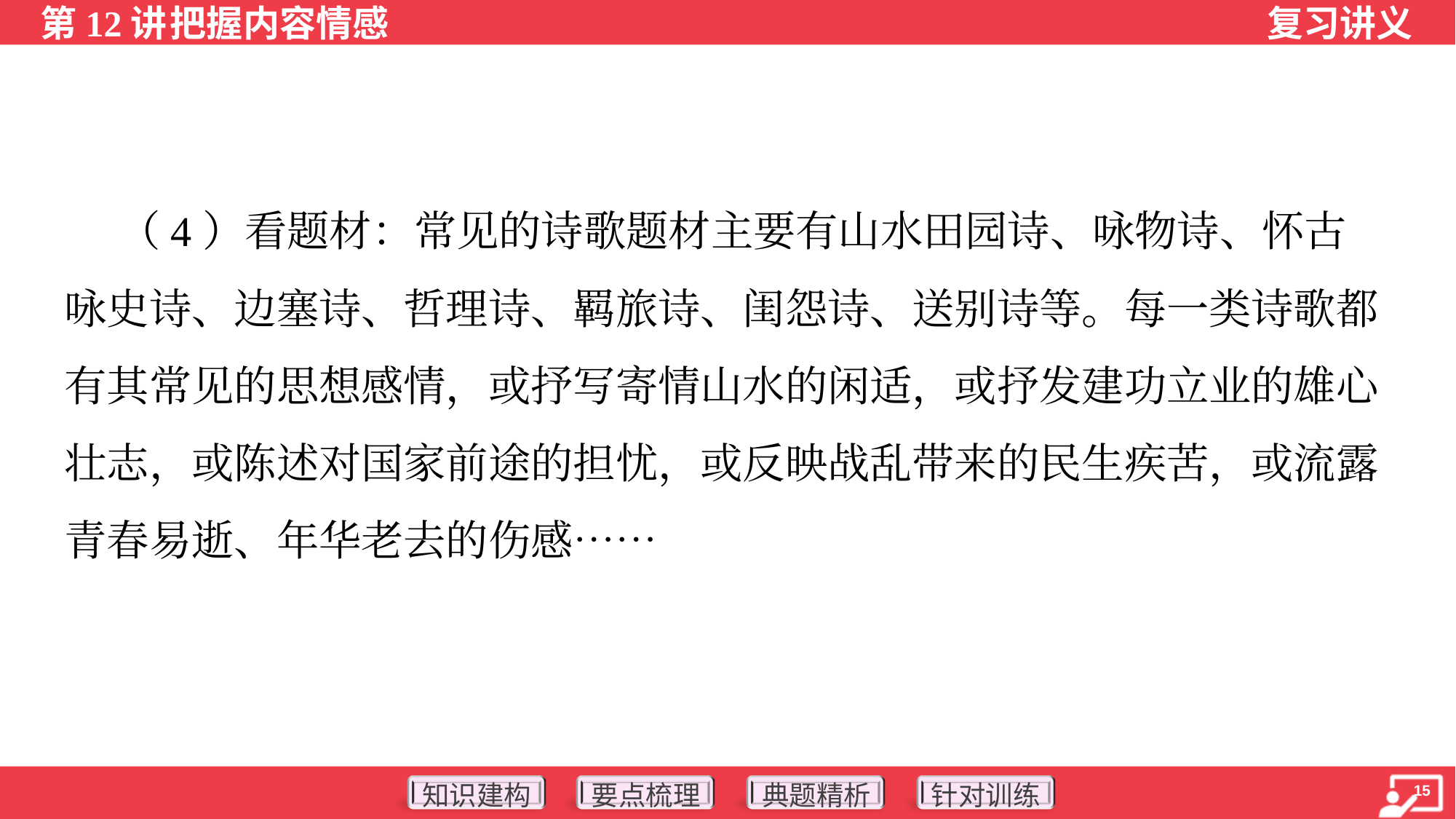

（4）看题材：常见的诗歌题材主要有山水田园诗、咏物诗、怀古
咏史诗、边塞诗、哲理诗、羁旅诗、闺怨诗、送别诗等。每一类诗歌都
有其常见的思想感情，或抒写寄情山水的闲适，或抒发建功立业的雄心
壮志，或陈述对国家前途的担忧，或反映战乱带来的民生疾苦，或流露
青春易逝、年华老去的伤感……